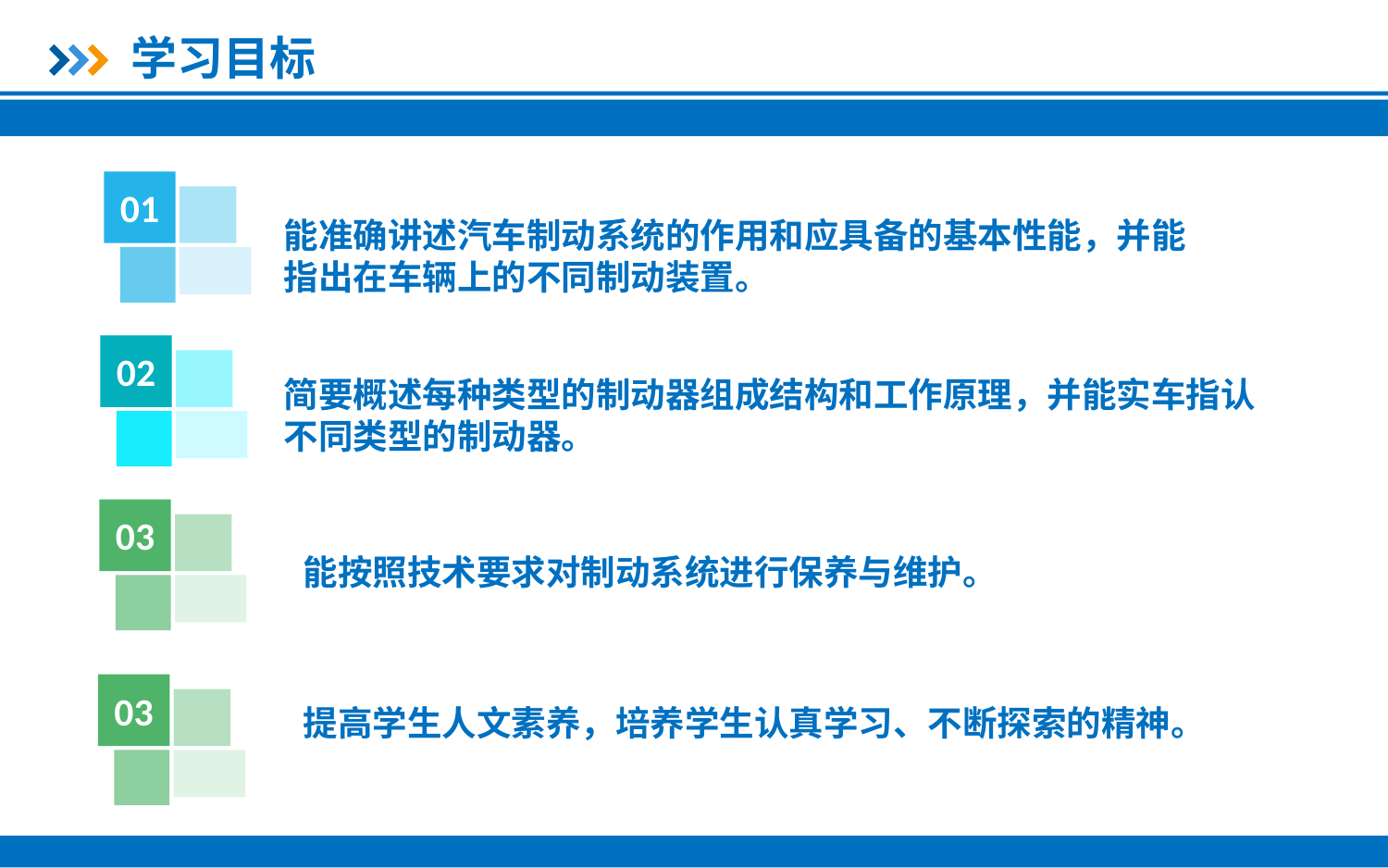

学习目标
01

能准确讲述汽车制动系统的作用和应具备的基本性能，并能指出在车辆上的不同制动装置。

02

简要概述每种类型的制动器组成结构和工作原理，并能实车指认不同类型的制动器。
03

能按照技术要求对制动系统进行保养与维护。
03

提高学生人文素养，培养学生认真学习、不断探索的精神。